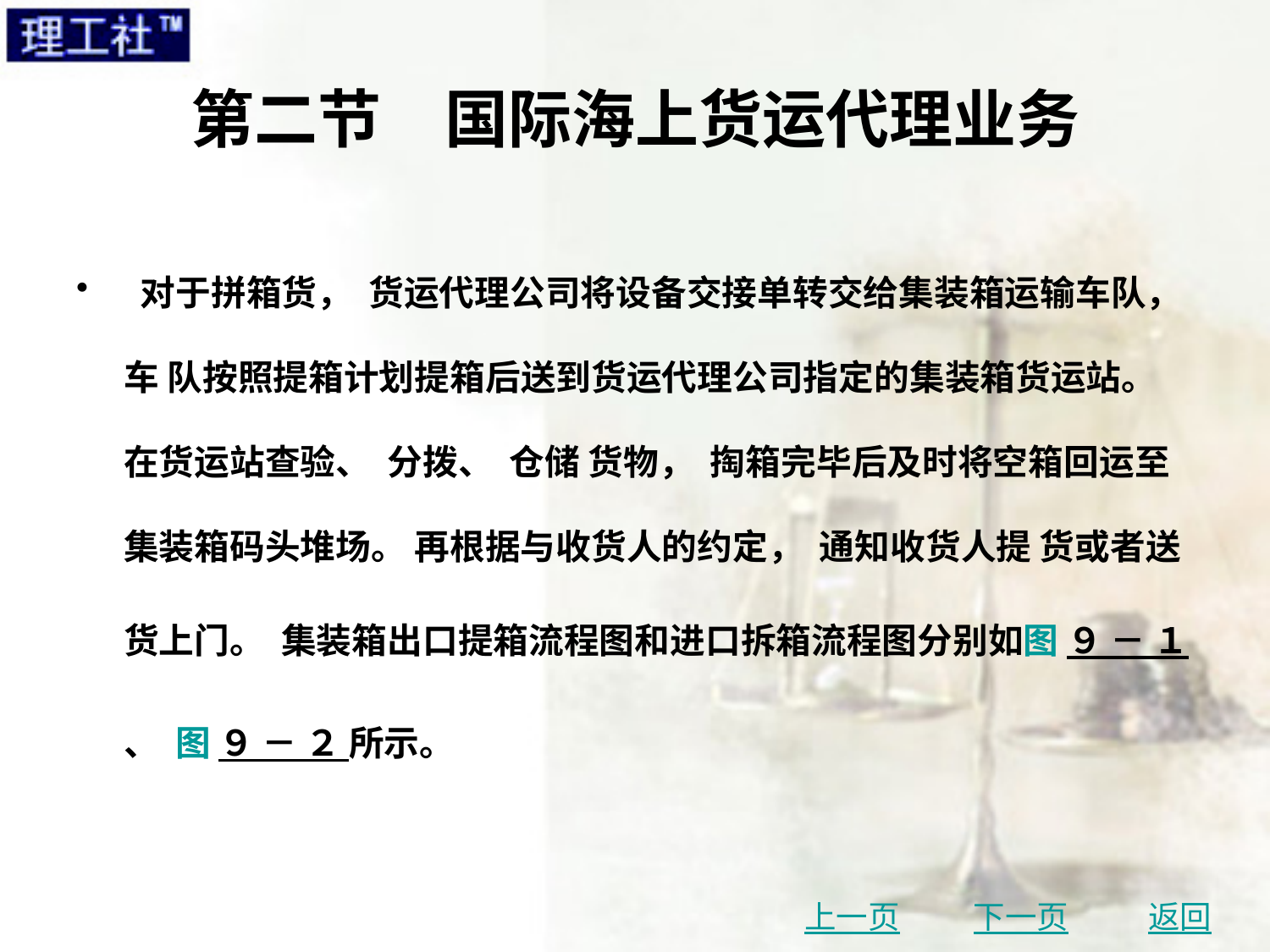

# 第二节　国际海上货运代理业务
 对于拼箱货，  货运代理公司将设备交接单转交给集装箱运输车队，  车 队按照提箱计划提箱后送到货运代理公司指定的集装箱货运站。   在货运站查验、  分拨、  仓储 货物，  掏箱完毕后及时将空箱回运至集装箱码头堆场。 再根据与收货人的约定，  通知收货人提 货或者送货上门。  集装箱出口提箱流程图和进口拆箱流程图分别如图 ９ － １、  图 ９ － ２ 所示。

上一页
下一页
返回